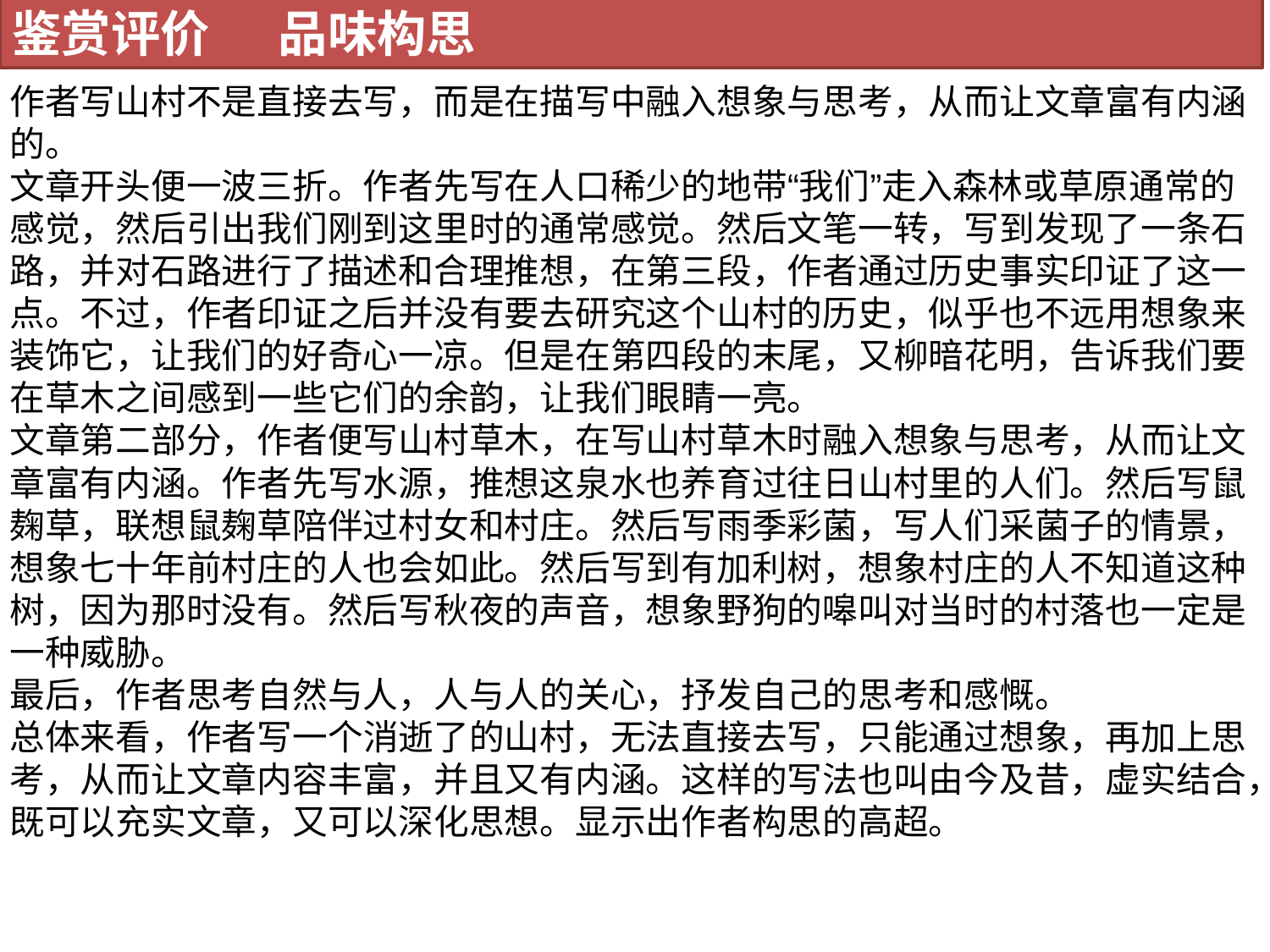

鉴赏评价     品味构思
作者写山村不是直接去写，而是在描写中融入想象与思考，从而让文章富有内涵的。
文章开头便一波三折。作者先写在人口稀少的地带“我们”走入森林或草原通常的感觉，然后引出我们刚到这里时的通常感觉。然后文笔一转，写到发现了一条石路，并对石路进行了描述和合理推想，在第三段，作者通过历史事实印证了这一点。不过，作者印证之后并没有要去研究这个山村的历史，似乎也不远用想象来装饰它，让我们的好奇心一凉。但是在第四段的末尾，又柳暗花明，告诉我们要在草木之间感到一些它们的余韵，让我们眼睛一亮。
文章第二部分，作者便写山村草木，在写山村草木时融入想象与思考，从而让文章富有内涵。作者先写水源，推想这泉水也养育过往日山村里的人们。然后写鼠麹草，联想鼠麹草陪伴过村女和村庄。然后写雨季彩菌，写人们采菌子的情景，想象七十年前村庄的人也会如此。然后写到有加利树，想象村庄的人不知道这种树，因为那时没有。然后写秋夜的声音，想象野狗的嗥叫对当时的村落也一定是一种威胁。
最后，作者思考自然与人，人与人的关心，抒发自己的思考和感慨。
总体来看，作者写一个消逝了的山村，无法直接去写，只能通过想象，再加上思考，从而让文章内容丰富，并且又有内涵。这样的写法也叫由今及昔，虚实结合，既可以充实文章，又可以深化思想。显示出作者构思的高超。